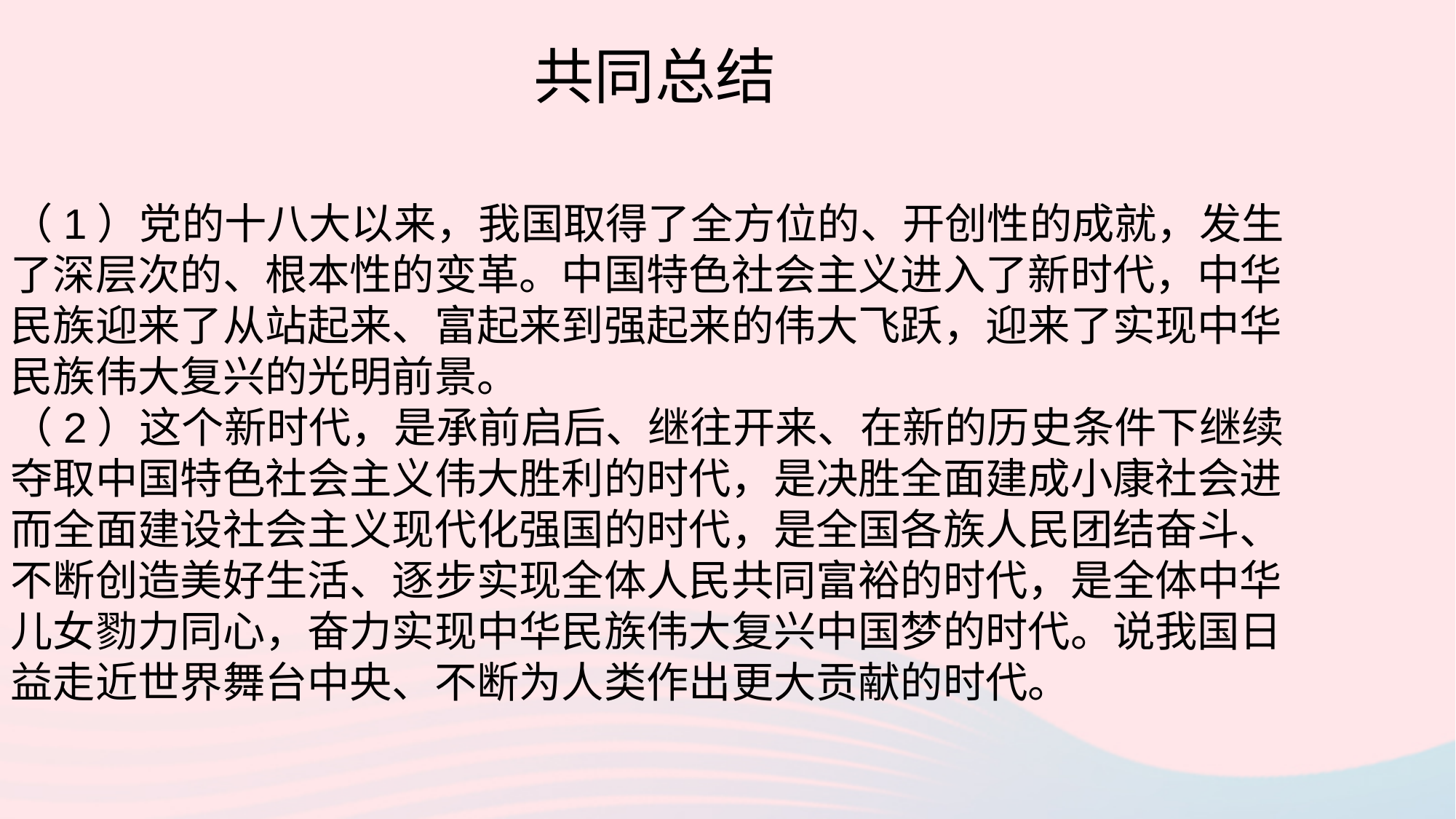

共同总结
（1）党的十八大以来，我国取得了全方位的、开创性的成就，发生了深层次的、根本性的变革。中国特色社会主义进入了新时代，中华民族迎来了从站起来、富起来到强起来的伟大飞跃，迎来了实现中华民族伟大复兴的光明前景。
（2）这个新时代，是承前启后、继往开来、在新的历史条件下继续夺取中国特色社会主义伟大胜利的时代，是决胜全面建成小康社会进而全面建设社会主义现代化强国的时代，是全国各族人民团结奋斗、不断创造美好生活、逐步实现全体人民共同富裕的时代，是全体中华儿女勠力同心，奋力实现中华民族伟大复兴中国梦的时代。说我国日益走近世界舞台中央、不断为人类作出更大贡献的时代。